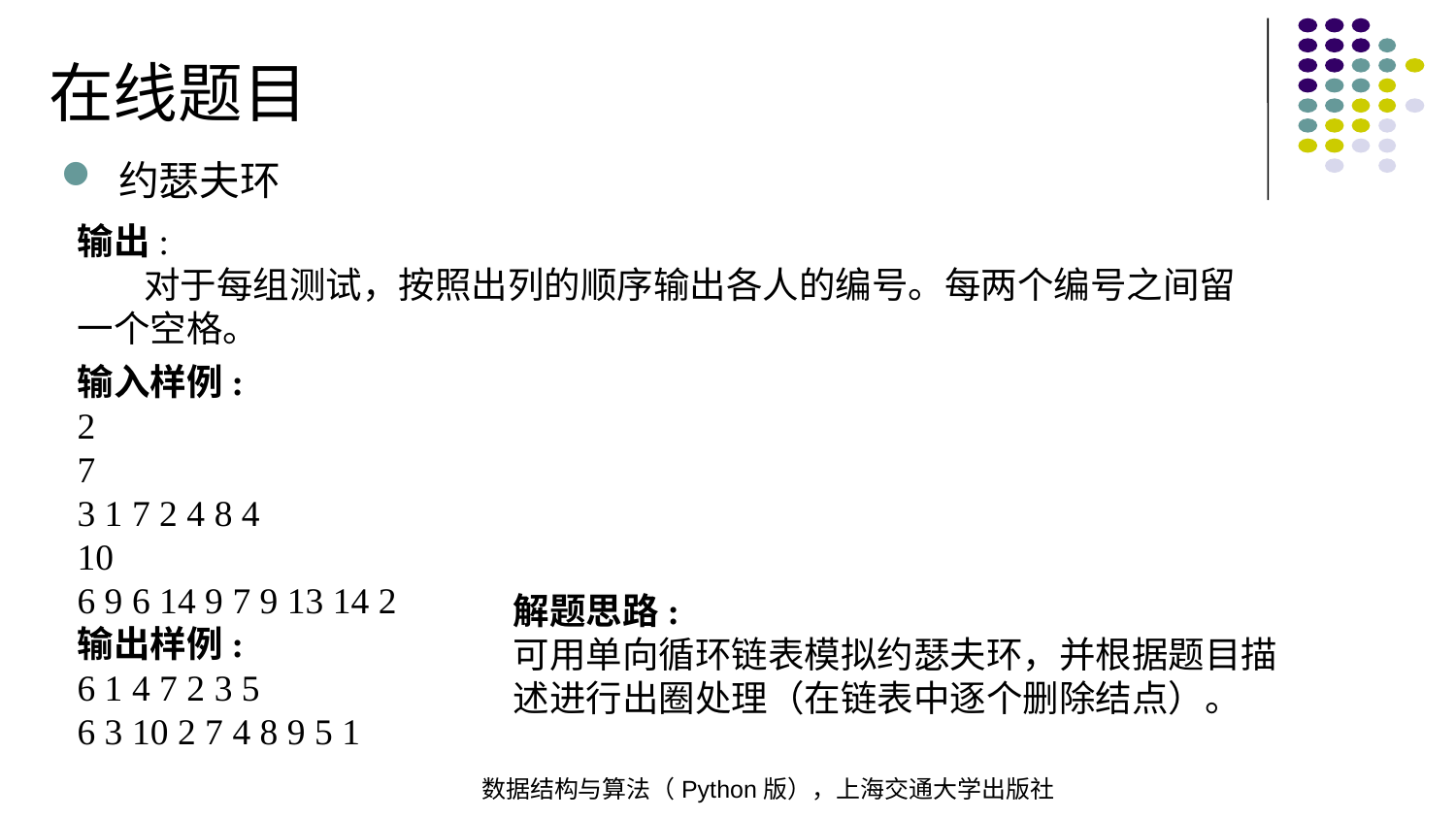

在线题目
约瑟夫环
输出:
       对于每组测试，按照出列的顺序输出各人的编号。每两个编号之间留一个空格。
输入样例:
2
7
3 1 7 2 4 8 4
10
6 9 6 14 9 7 9 13 14 2
输出样例:
6 1 4 7 2 3 5
6 3 10 2 7 4 8 9 5 1
解题思路:
可用单向循环链表模拟约瑟夫环，并根据题目描述进行出圈处理（在链表中逐个删除结点）。